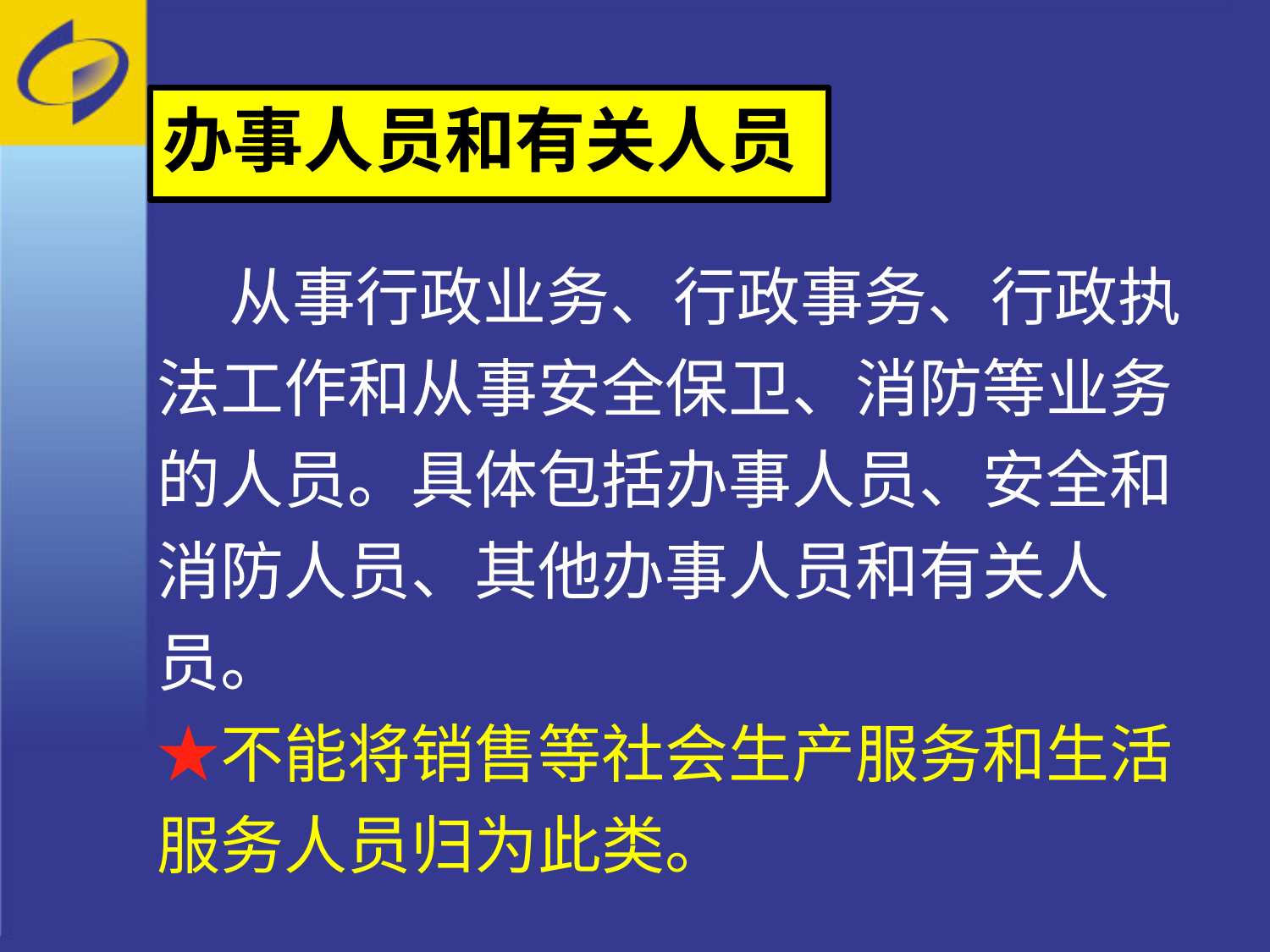

办事人员和有关人员
    从事行政业务、行政事务、行政执法工作和从事安全保卫、消防等业务的人员。具体包括办事人员、安全和消防人员、其他办事人员和有关人员。
★不能将销售等社会生产服务和生活服务人员归为此类。